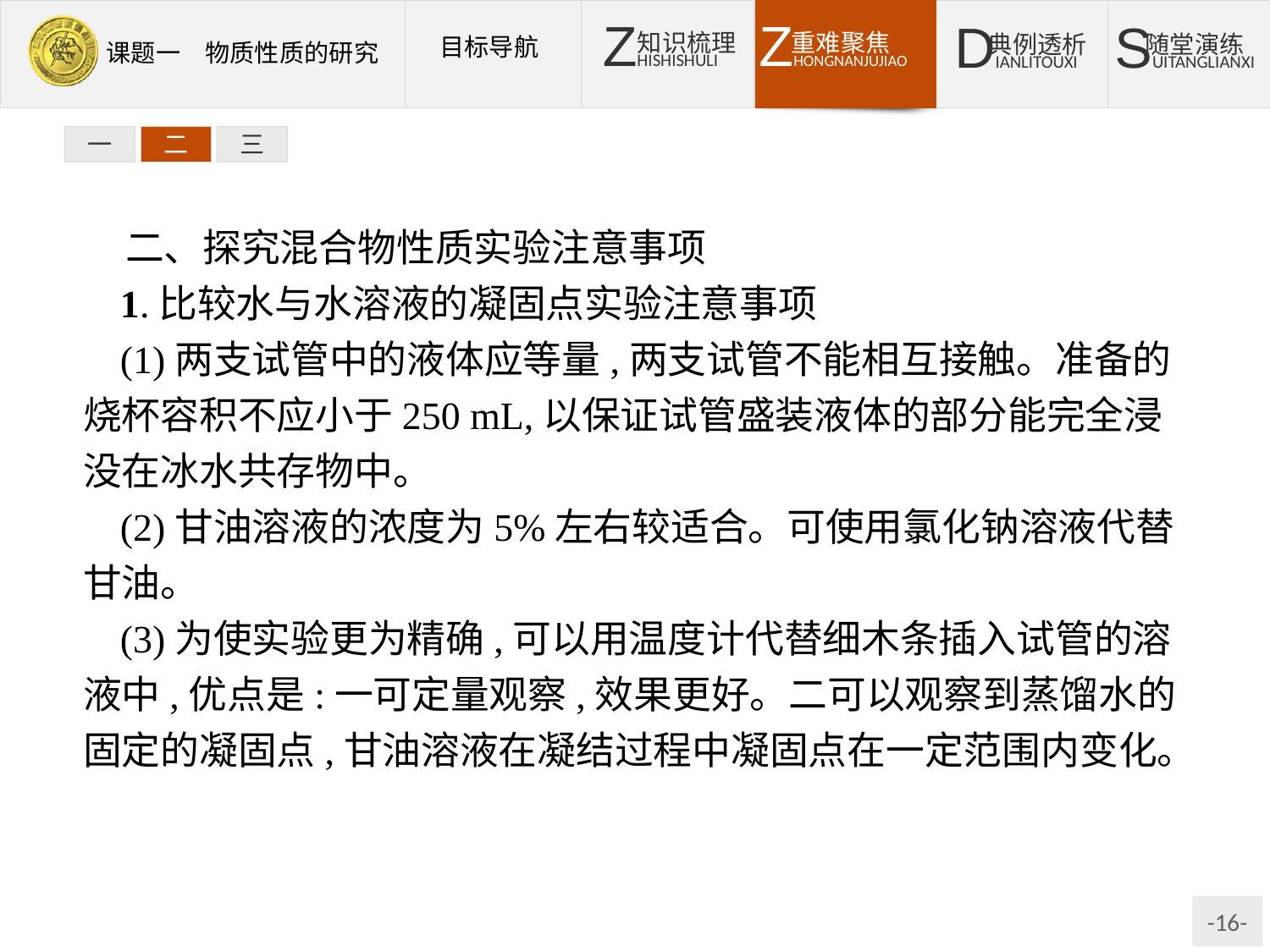

一
二
三
二、探究混合物性质实验注意事项
1.比较水与水溶液的凝固点实验注意事项
(1)两支试管中的液体应等量,两支试管不能相互接触。准备的烧杯容积不应小于250 mL,以保证试管盛装液体的部分能完全浸没在冰水共存物中。
(2)甘油溶液的浓度为5%左右较适合。可使用氯化钠溶液代替甘油。
(3)为使实验更为精确,可以用温度计代替细木条插入试管的溶液中,优点是:一可定量观察,效果更好。二可以观察到蒸馏水的固定的凝固点,甘油溶液在凝结过程中凝固点在一定范围内变化。